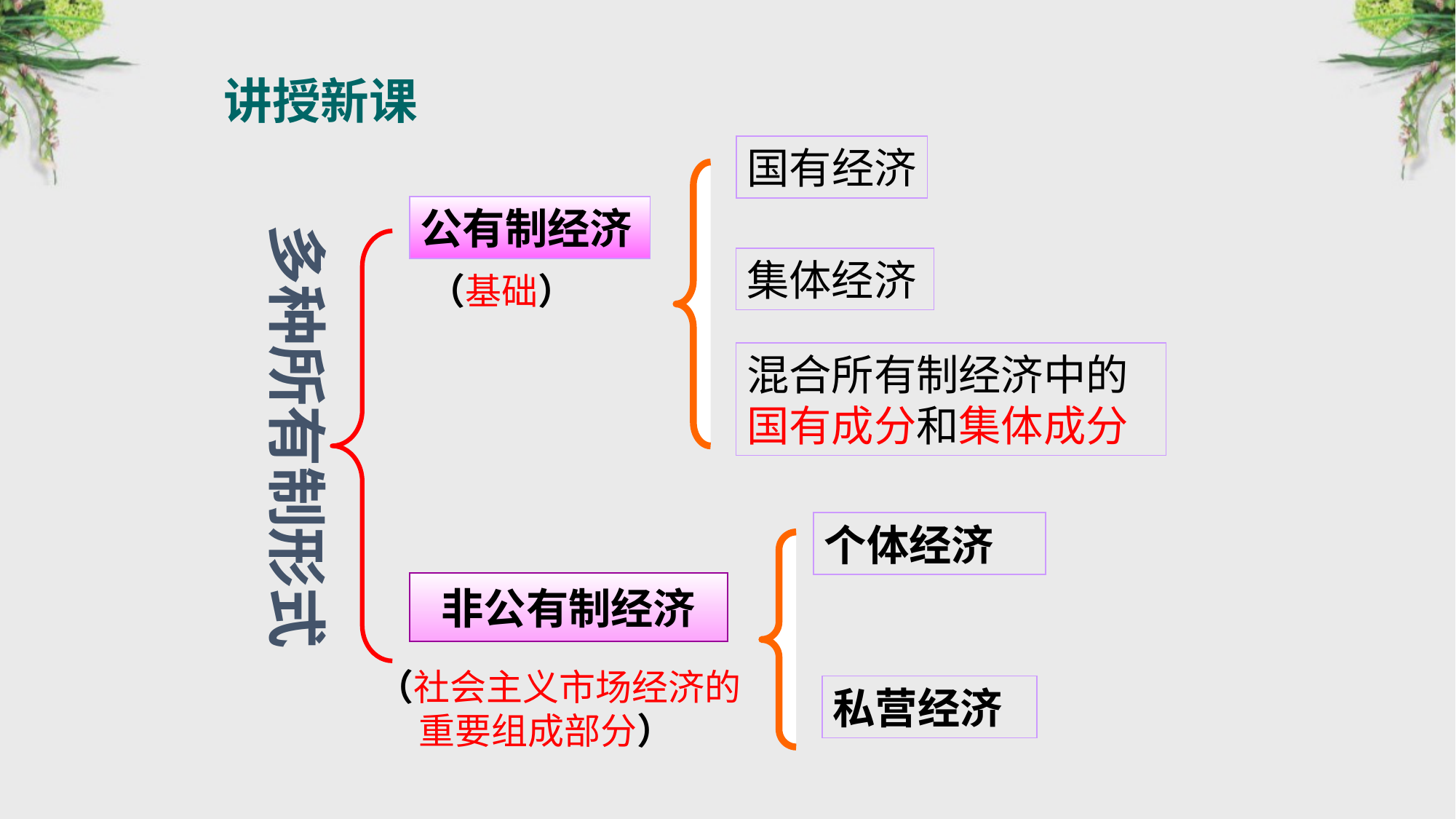

讲授新课
国有经济

公有制经济
多种所有制形式

集体经济
（基础）
混合所有制经济中的国有成分和集体成分

个体经济

非公有制经济
（社会主义市场经济的重要组成部分）
私营经济